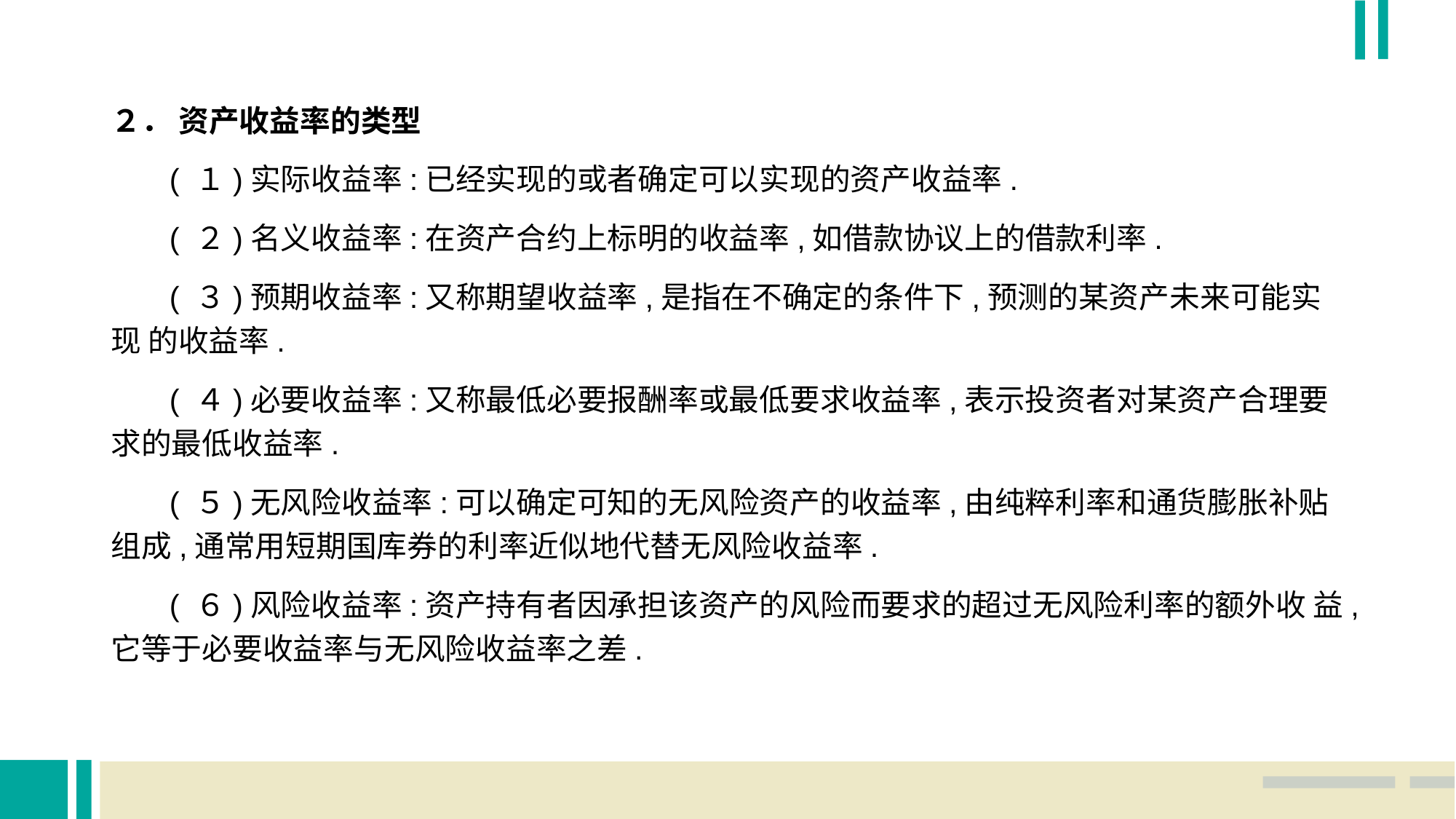

２． 资产收益率的类型
       ( １)实际收益率:已经实现的或者确定可以实现的资产收益率.
       ( ２)名义收益率:在资产合约上标明的收益率,如借款协议上的借款利率.
       ( ３)预期收益率:又称期望收益率,是指在不确定的条件下,预测的某资产未来可能实现 的收益率.
       ( ４)必要收益率:又称最低必要报酬率或最低要求收益率,表示投资者对某资产合理要 求的最低收益率.
       ( ５)无风险收益率:可以确定可知的无风险资产的收益率,由纯粹利率和通货膨胀补贴 组成,通常用短期国库券的利率近似地代替无风险收益率.
       ( ６)风险收益率:资产持有者因承担该资产的风险而要求的超过无风险利率的额外收 益,它等于必要收益率与无风险收益率之差.